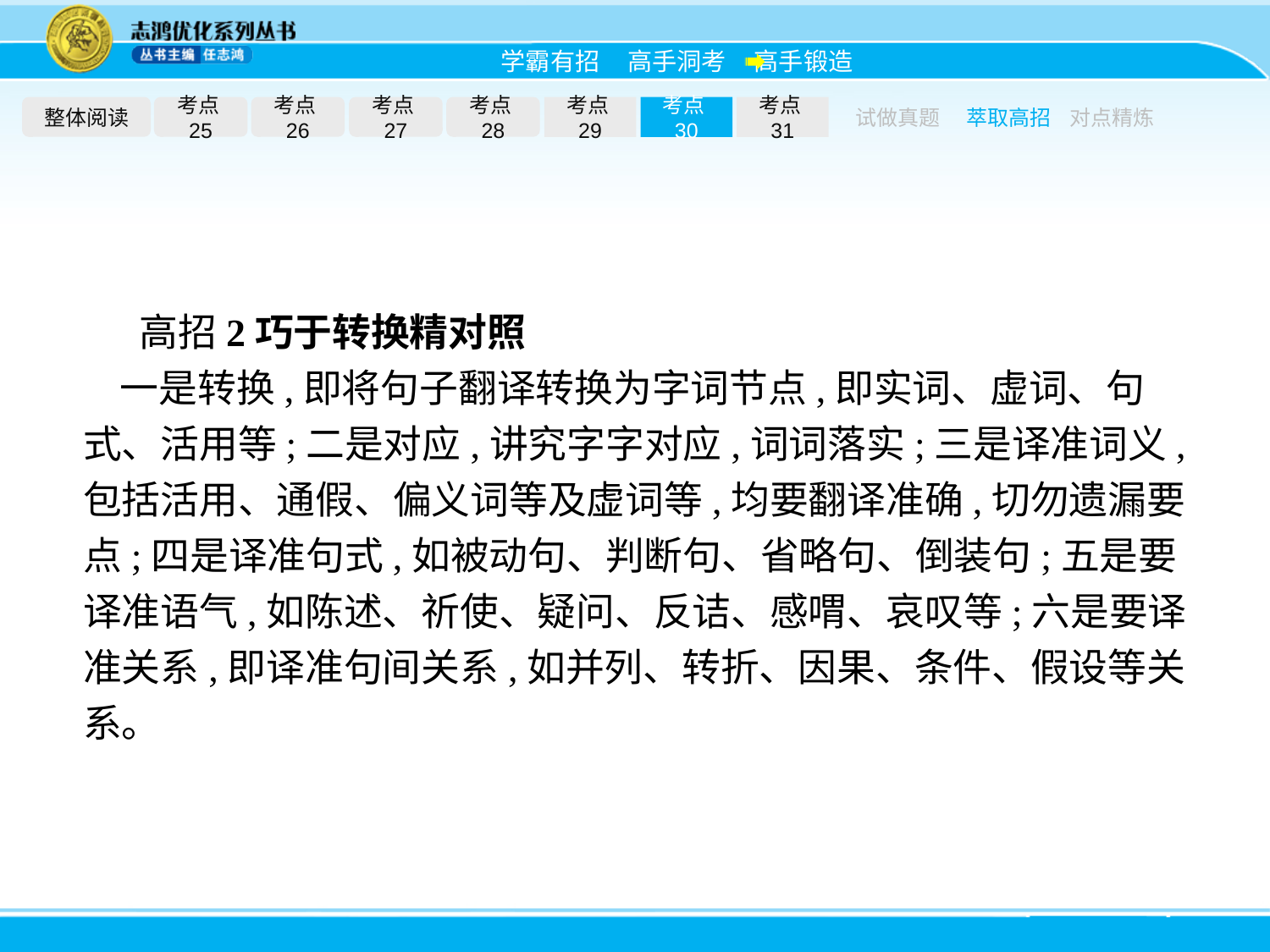

整体阅读
考点25
考点26
考点27
考点28
考点29
考点30
考点31
试做真题
萃取高招
对点精炼
高招2巧于转换精对照
一是转换,即将句子翻译转换为字词节点,即实词、虚词、句式、活用等;二是对应,讲究字字对应,词词落实;三是译准词义,包括活用、通假、偏义词等及虚词等,均要翻译准确,切勿遗漏要点;四是译准句式,如被动句、判断句、省略句、倒装句;五是要译准语气,如陈述、祈使、疑问、反诘、感喟、哀叹等;六是要译准关系,即译准句间关系,如并列、转折、因果、条件、假设等关系。